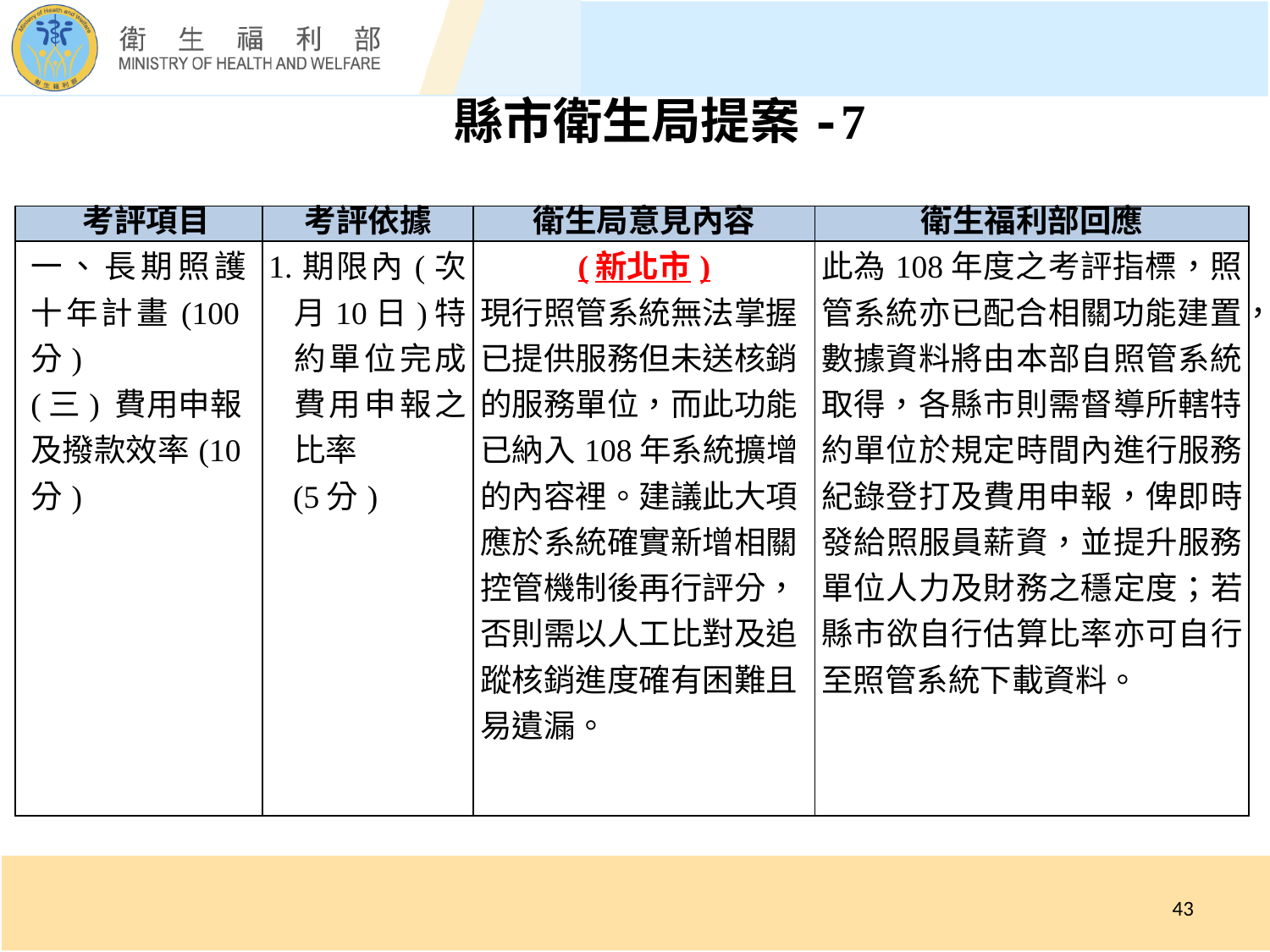

縣市衛生局提案-7
| ­­ 考評項目 | 考評依據 | 衛生局意見內容 | 衛生福利部回應 |
| --- | --- | --- | --- |
| 一、長期照護十年計畫(100分) (三) 費用申報及撥款效率(10分) | 1.期限內(次月10日)特約單位完成費用申報之比率 (5分) | (新北市) 現行照管系統無法掌握已提供服務但未送核銷的服務單位，而此功能已納入108年系統擴增的內容裡。建議此大項應於系統確實新增相關控管機制後再行評分，否則需以人工比對及追蹤核銷進度確有困難且易遺漏。 | 此為108年度之考評指標，照管系統亦已配合相關功能建置，數據資料將由本部自照管系統取得，各縣市則需督導所轄特約單位於規定時間內進行服務紀錄登打及費用申報，俾即時發給照服員薪資，並提升服務單位人力及財務之穩定度；若縣市欲自行估算比率亦可自行至照管系統下載資料。 |
43